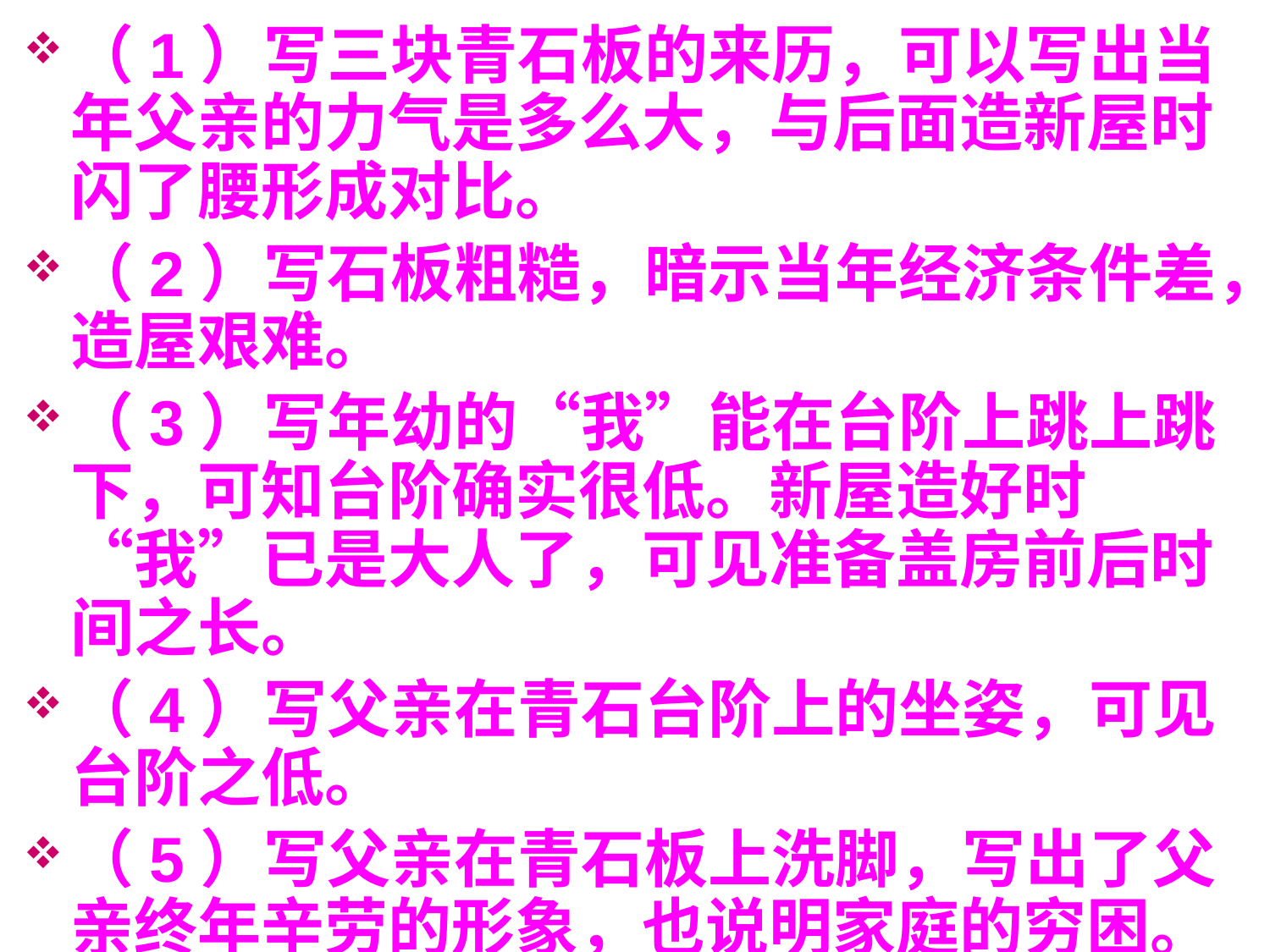

（1）写三块青石板的来历，可以写出当年父亲的力气是多么大，与后面造新屋时闪了腰形成对比。
（2）写石板粗糙，暗示当年经济条件差，造屋艰难。
（3）写年幼的“我”能在台阶上跳上跳下，可知台阶确实很低。新屋造好时“我”已是大人了，可见准备盖房前后时间之长。
（4）写父亲在青石台阶上的坐姿，可见台阶之低。
（5）写父亲在青石板上洗脚，写出了父亲终年辛劳的形象，也说明家庭的穷困。